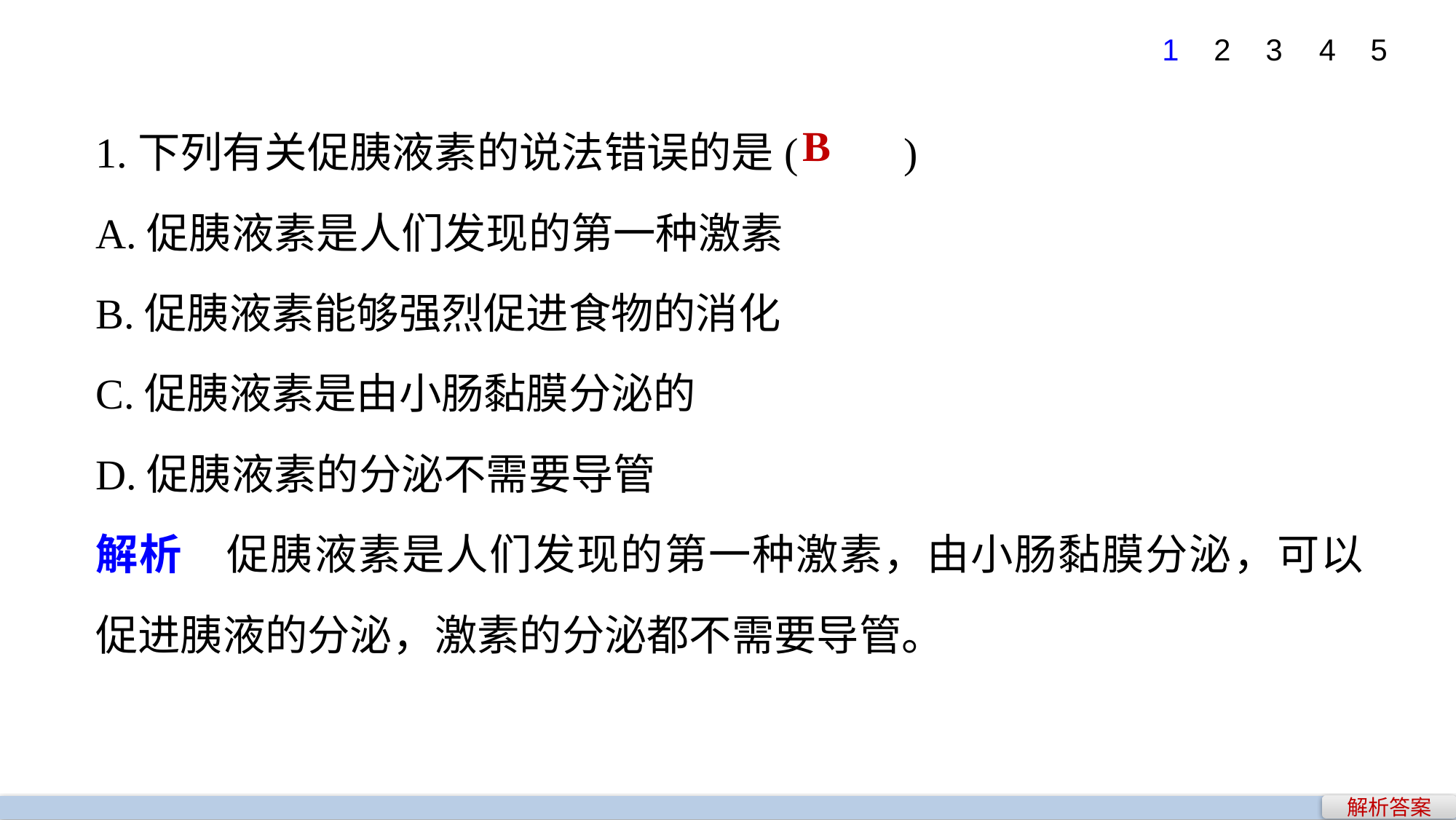

1
2
3
4
5
1.下列有关促胰液素的说法错误的是(　　)
A.促胰液素是人们发现的第一种激素
B.促胰液素能够强烈促进食物的消化
C.促胰液素是由小肠黏膜分泌的
D.促胰液素的分泌不需要导管
解析　促胰液素是人们发现的第一种激素，由小肠黏膜分泌，可以促进胰液的分泌，激素的分泌都不需要导管。
B
解析答案